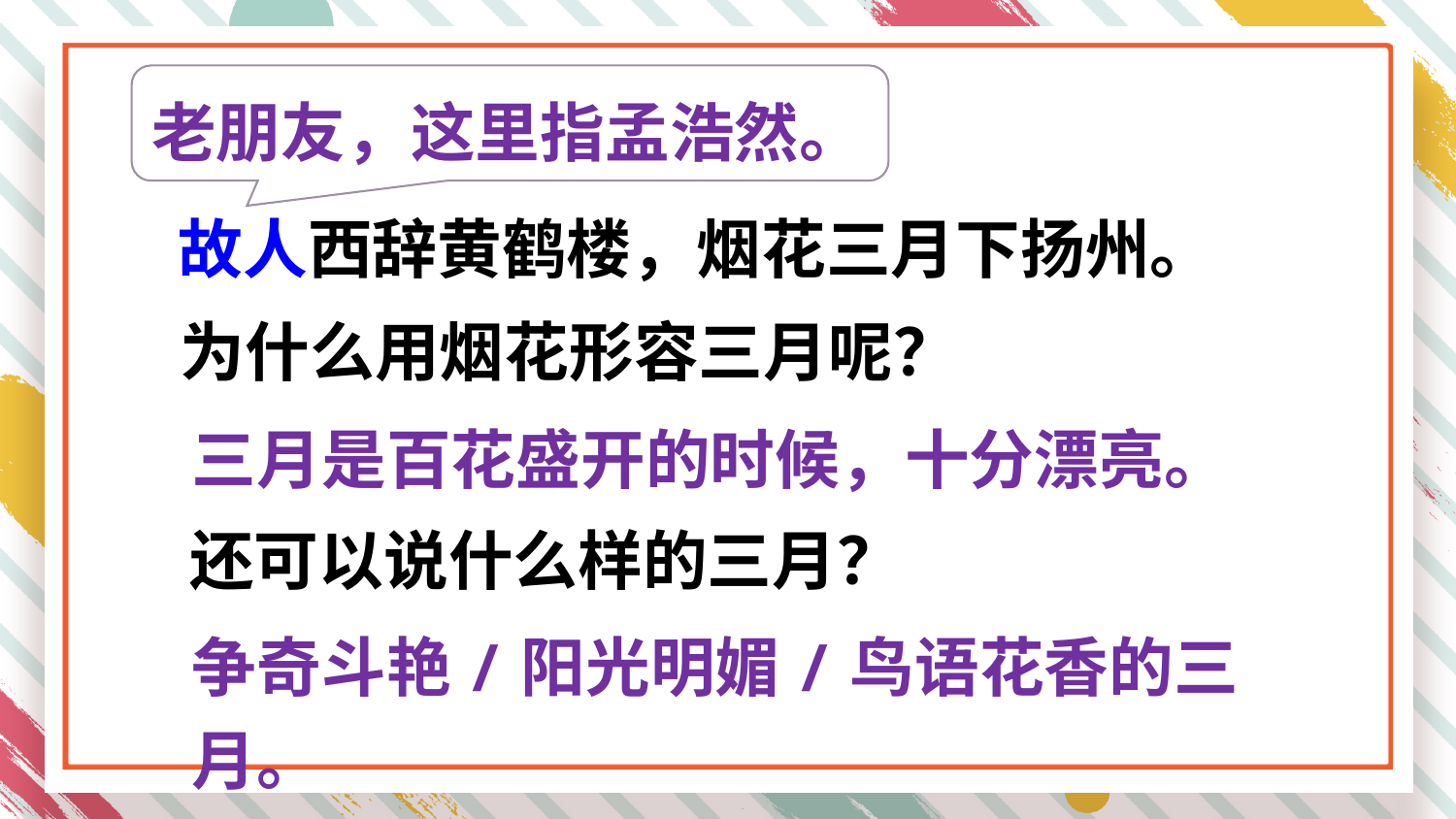

老朋友，这里指孟浩然。
故人西辞黄鹤楼，烟花三月下扬州。
为什么用烟花形容三月呢？
三月是百花盛开的时候，十分漂亮。
还可以说什么样的三月？
争奇斗艳/阳光明媚/鸟语花香的三月。